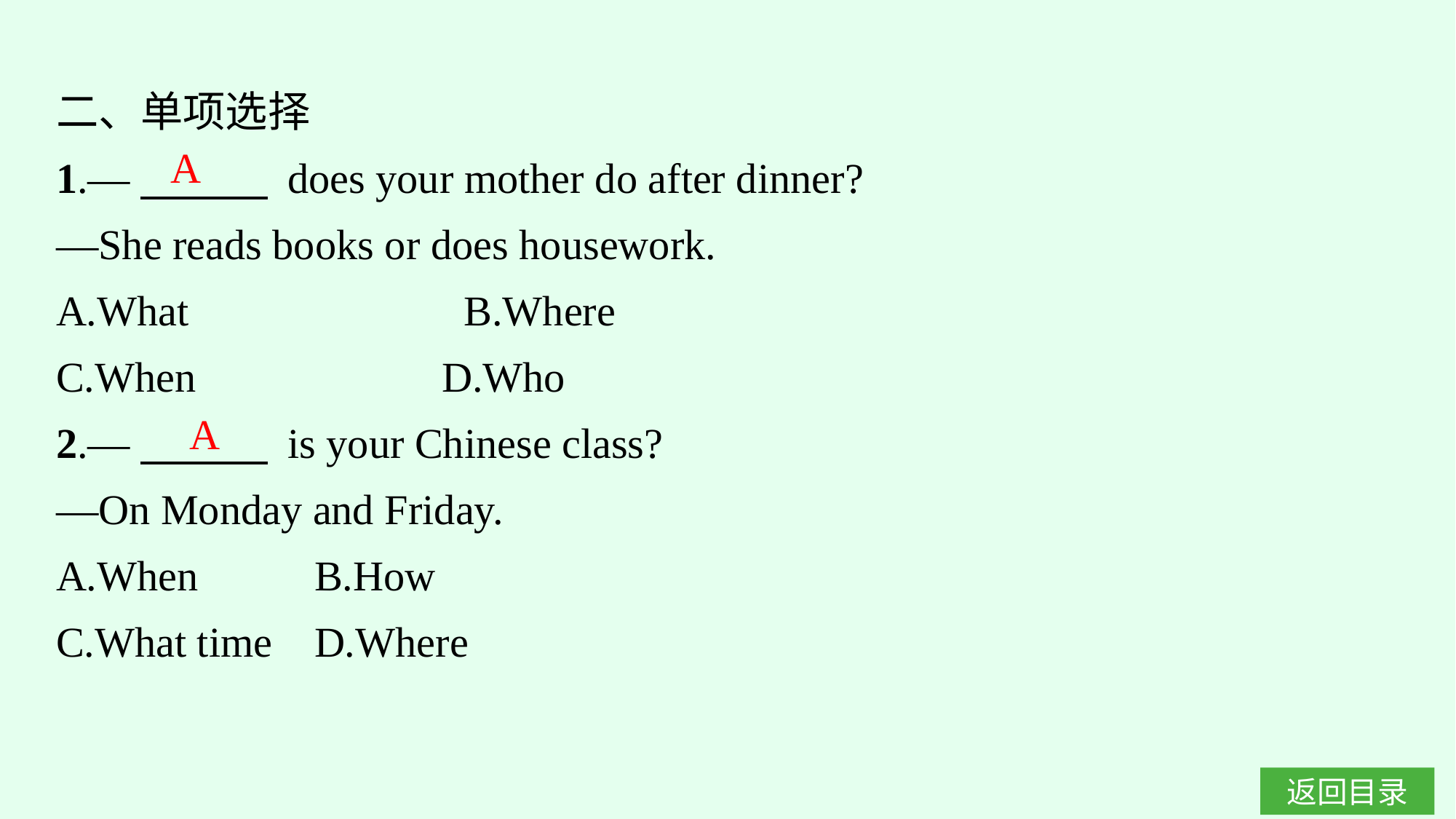

二、单项选择
1.—　　　 does your mother do after dinner?
—She reads books or does housework.
A.What　　　　　　B.Where
C.When			 D.Who
2.—　　　 is your Chinese class?
—On Monday and Friday.
A.When	B.How
C.What time	D.Where
A
A